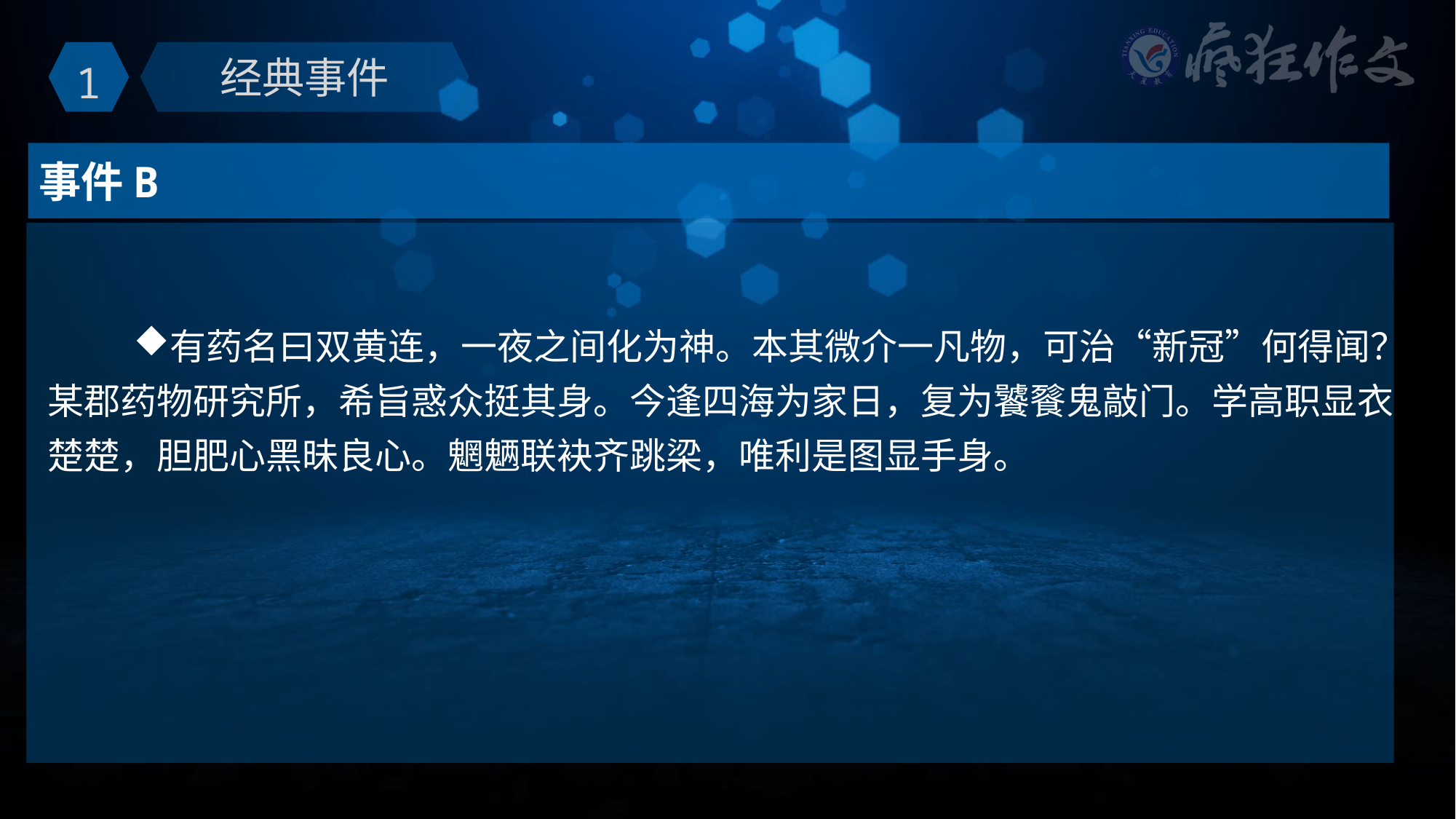

1

经典事件
事件B

有药名曰双黄连，一夜之间化为神。本其微介一凡物，可治“新冠”何得闻？某郡药物研究所，希旨惑众挺其身。今逢四海为家日，复为饕餮鬼敲门。学高职显衣楚楚，胆肥心黑昧良心。魍魉联袂齐跳梁，唯利是图显手身。